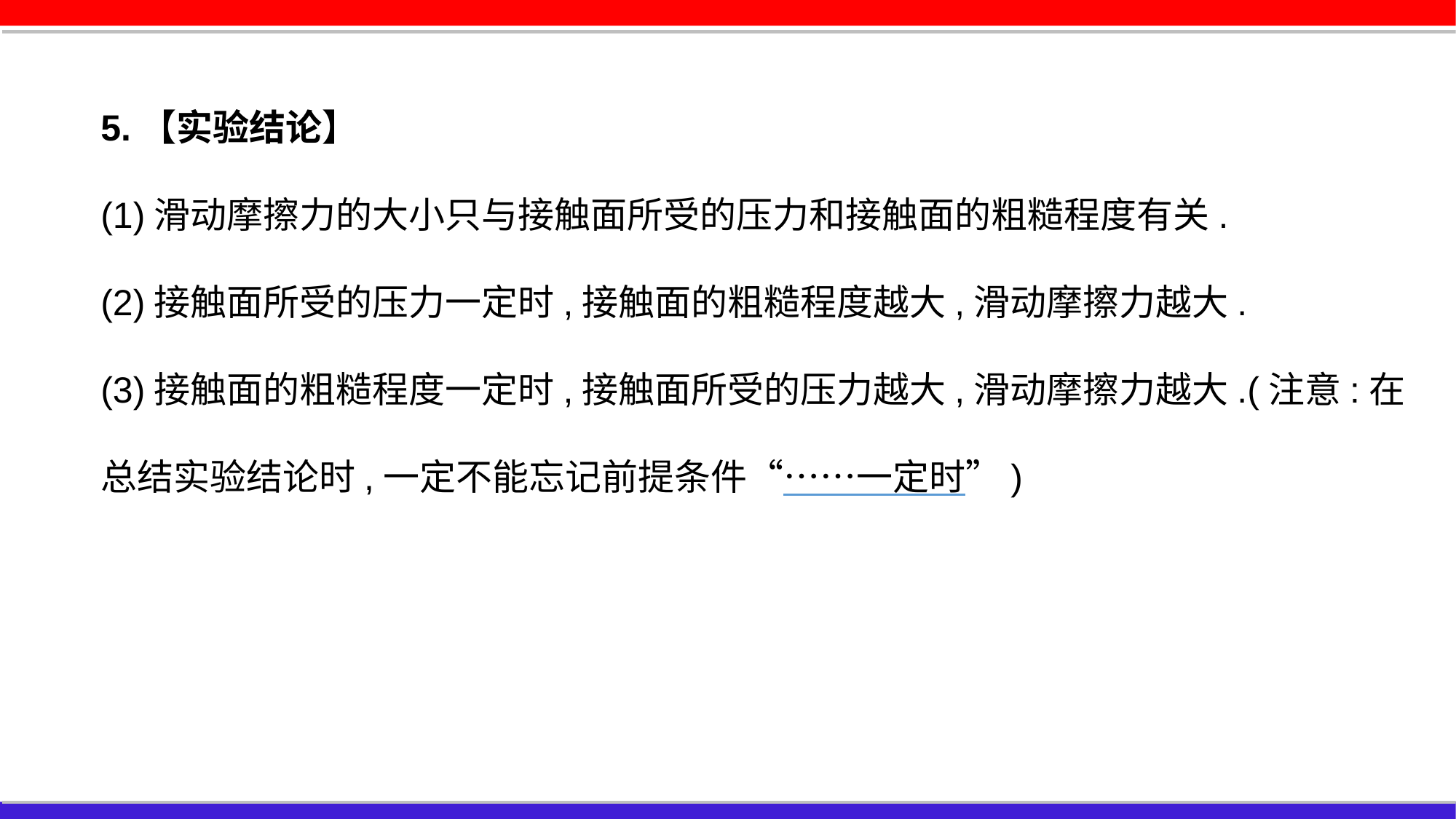

5.【实验结论】
(1)滑动摩擦力的大小只与接触面所受的压力和接触面的粗糙程度有关.
(2)接触面所受的压力一定时,接触面的粗糙程度越大,滑动摩擦力越大.
(3)接触面的粗糙程度一定时,接触面所受的压力越大,滑动摩擦力越大.(注意:在总结实验结论时,一定不能忘记前提条件“……一定时”)